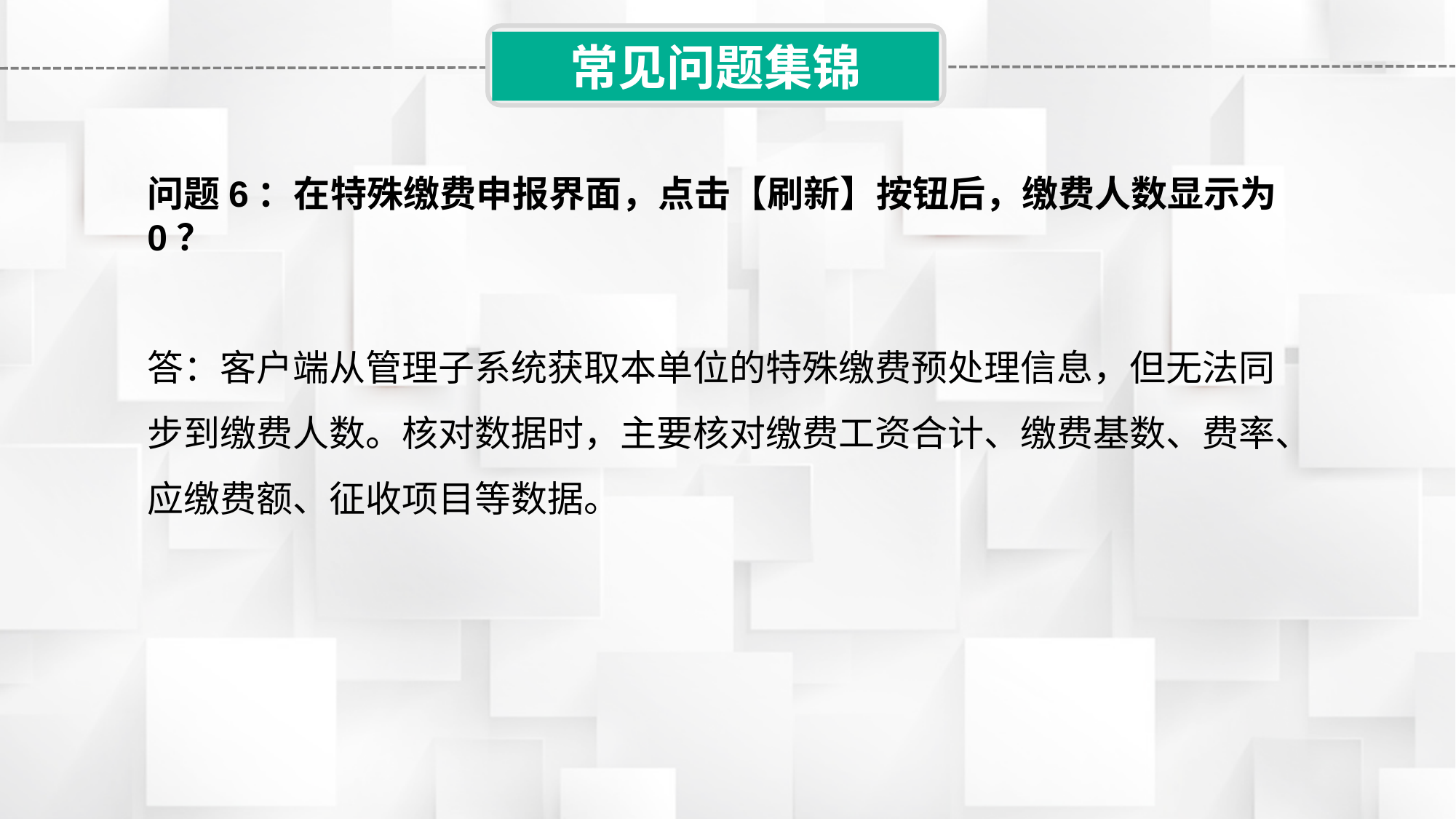

常见问题集锦
问题6：在特殊缴费申报界面，点击【刷新】按钮后，缴费人数显示为0？
答：客户端从管理子系统获取本单位的特殊缴费预处理信息，但无法同步到缴费人数。核对数据时，主要核对缴费工资合计、缴费基数、费率、应缴费额、征收项目等数据。